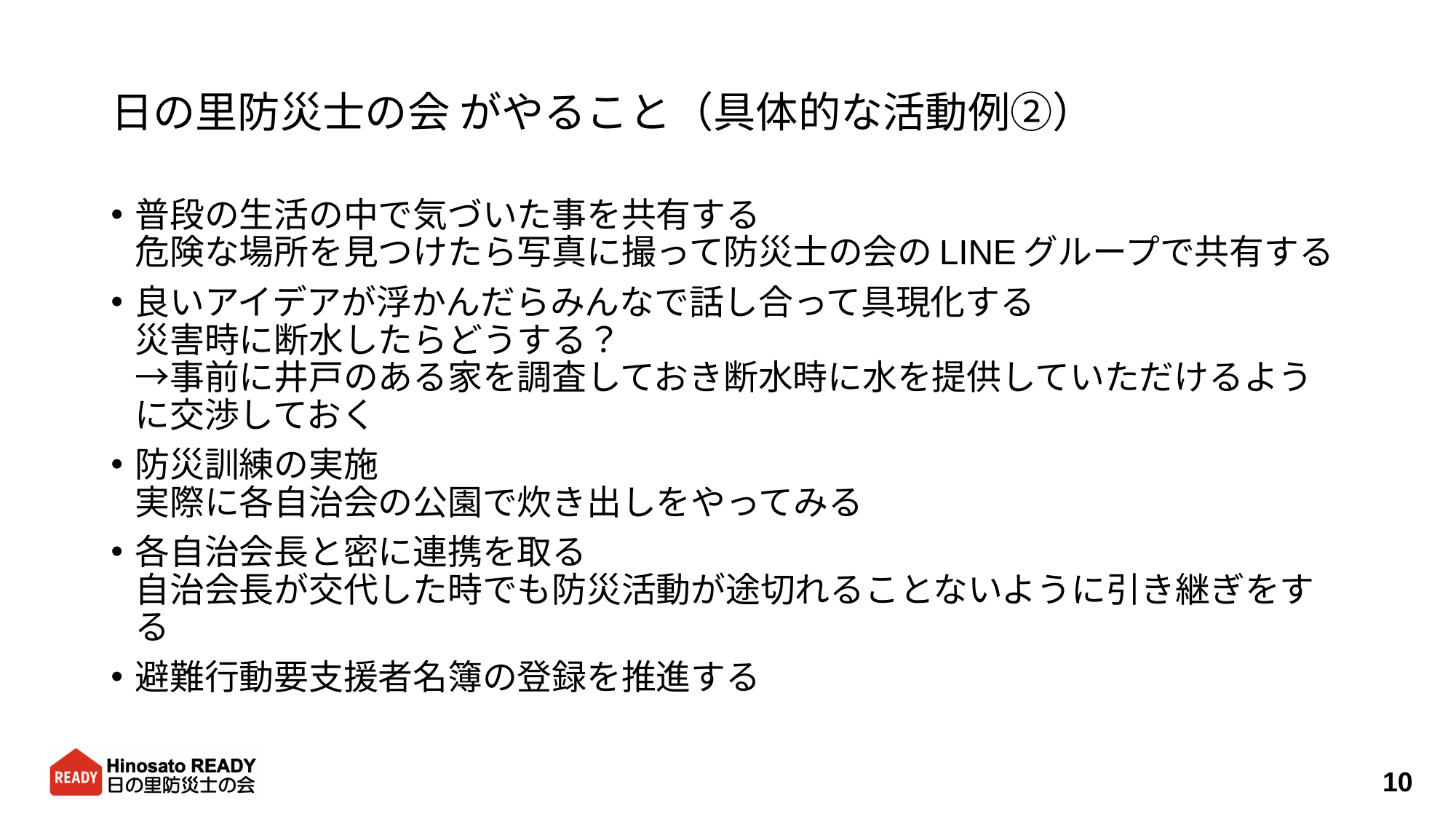

# 日の里防災士の会 がやること（具体的な活動例②）
普段の生活の中で気づいた事を共有する
危険な場所を見つけたら写真に撮って防災士の会のLINEグループで共有する
良いアイデアが浮かんだらみんなで話し合って具現化する
災害時に断水したらどうする？
→事前に井戸のある家を調査しておき断水時に水を提供していただけるように交渉しておく
防災訓練の実施
実際に各自治会の公園で炊き出しをやってみる
各自治会長と密に連携を取る
自治会長が交代した時でも防災活動が途切れることないように引き継ぎをする
避難行動要支援者名簿の登録を推進する
10